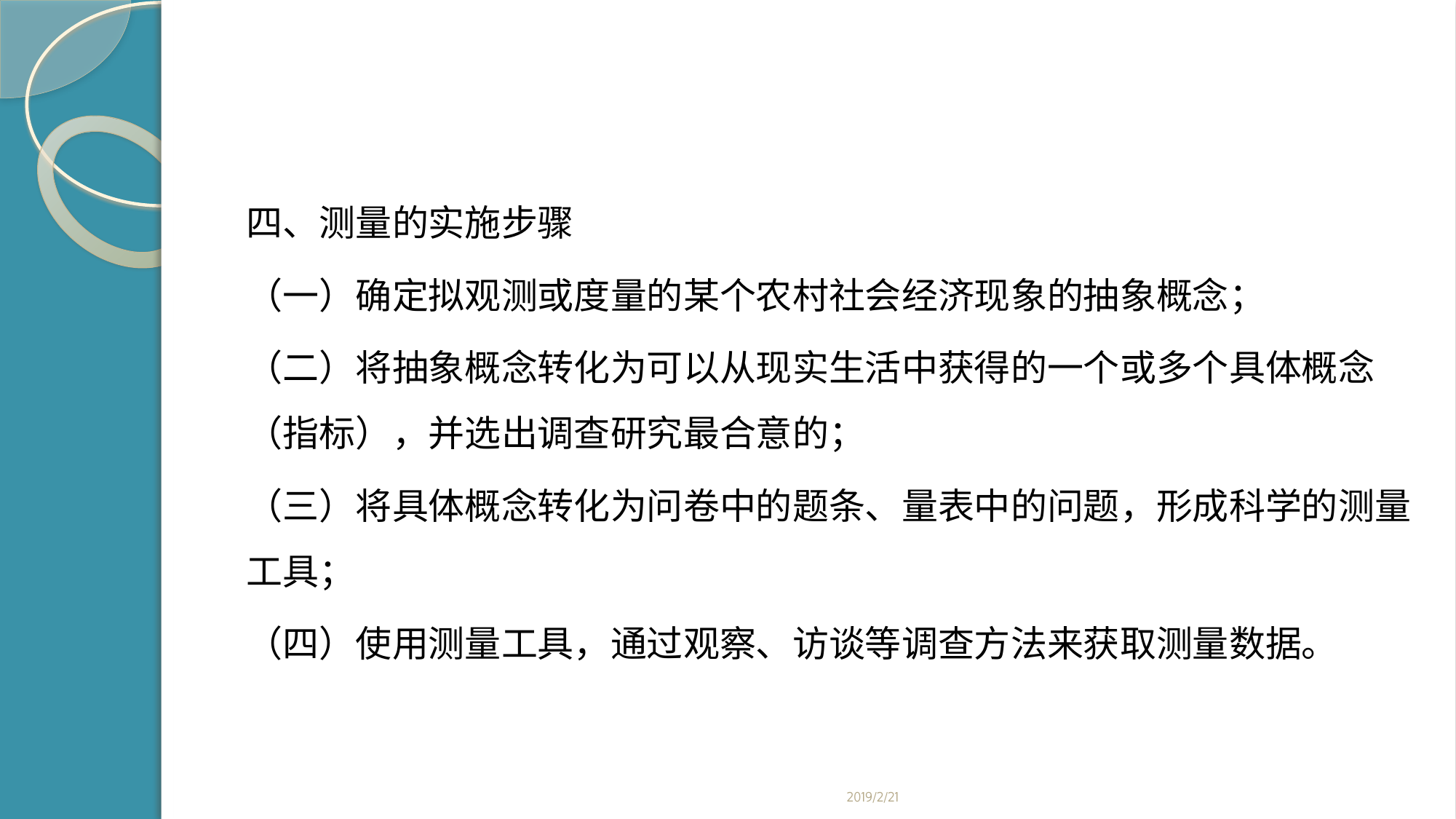

#
四、测量的实施步骤
（一）确定拟观测或度量的某个农村社会经济现象的抽象概念；
（二）将抽象概念转化为可以从现实生活中获得的一个或多个具体概念（指标），并选出调查研究最合意的；
（三）将具体概念转化为问卷中的题条、量表中的问题，形成科学的测量工具；
（四）使用测量工具，通过观察、访谈等调查方法来获取测量数据。
2019/2/21